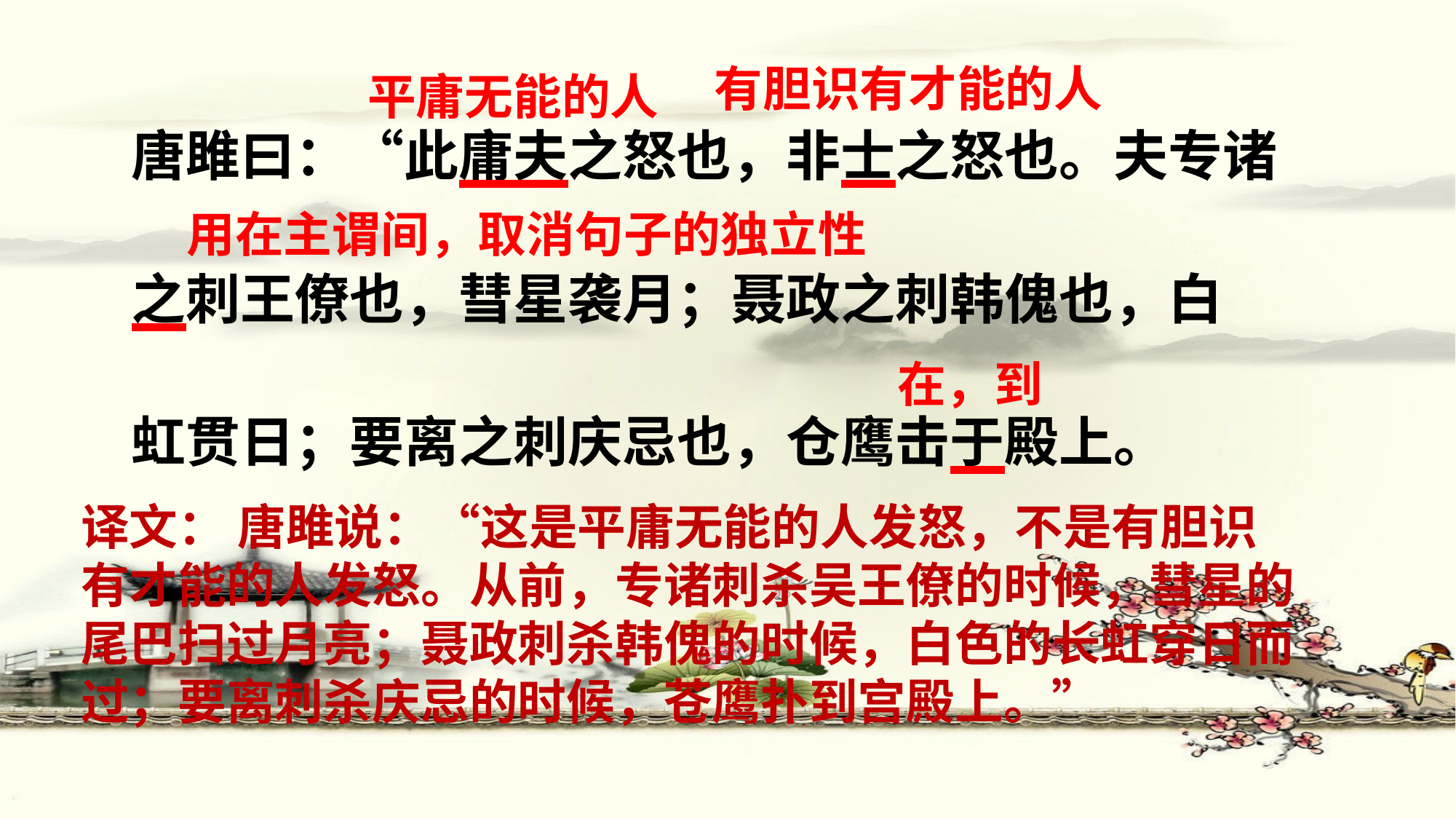

有胆识有才能的人
平庸无能的人
唐雎曰：“此庸夫之怒也，非士之怒也。夫专诸

之刺王僚也，彗星袭月；聂政之刺韩傀也，白

虹贯日；要离之刺庆忌也，仓鹰击于殿上。
用在主谓间，取消句子的独立性
在，到
译文： 唐雎说：“这是平庸无能的人发怒，不是有胆识有才能的人发怒。从前，专诸刺杀吴王僚的时候，彗星的尾巴扫过月亮；聂政刺杀韩傀的时候，白色的长虹穿日而过；要离刺杀庆忌的时候，苍鹰扑到宫殿上。”